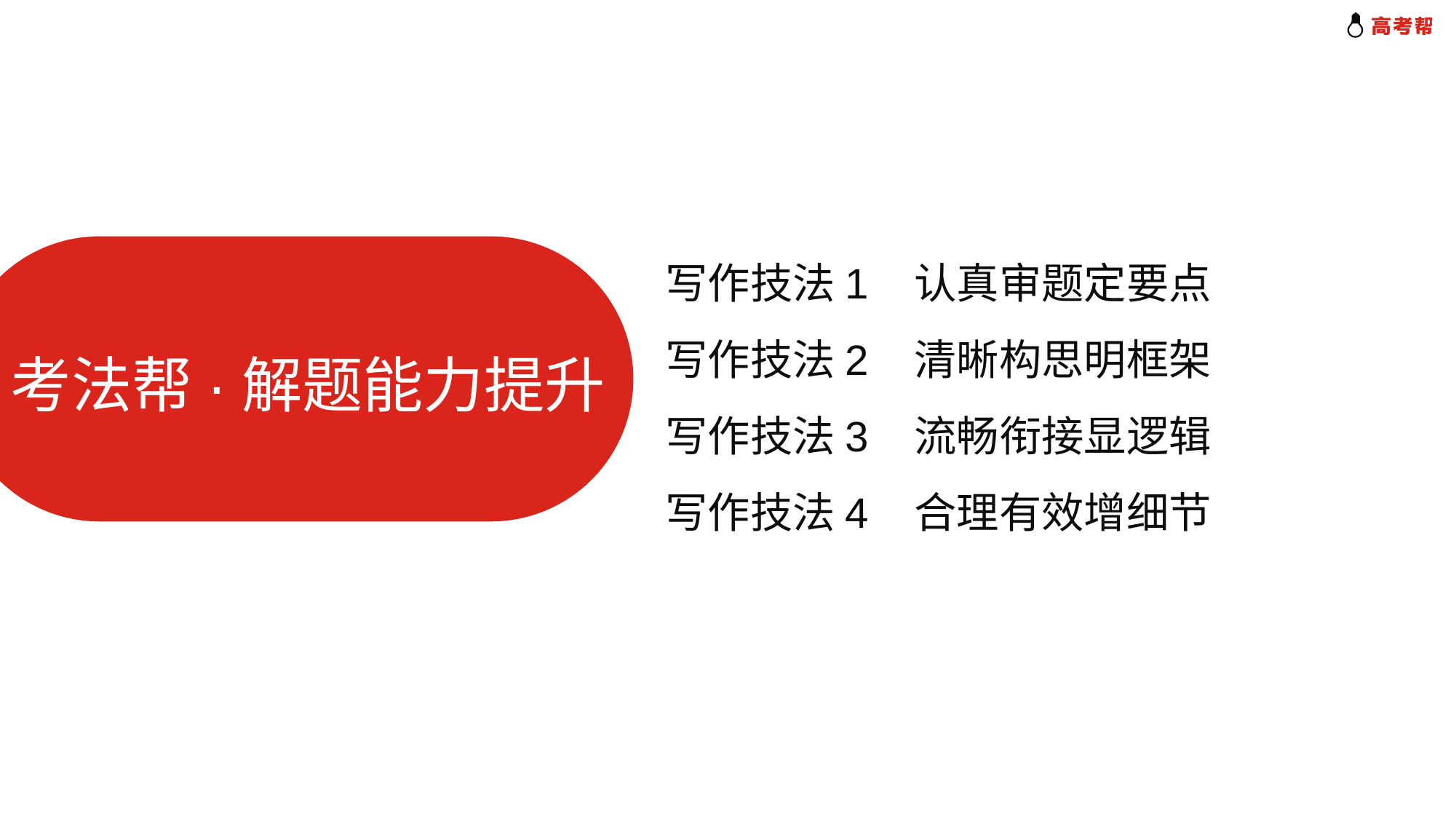

写作技法1   认真审题定要点
写作技法2   清晰构思明框架
写作技法3   流畅衔接显逻辑
写作技法4   合理有效增细节
考法帮·解题能力提升